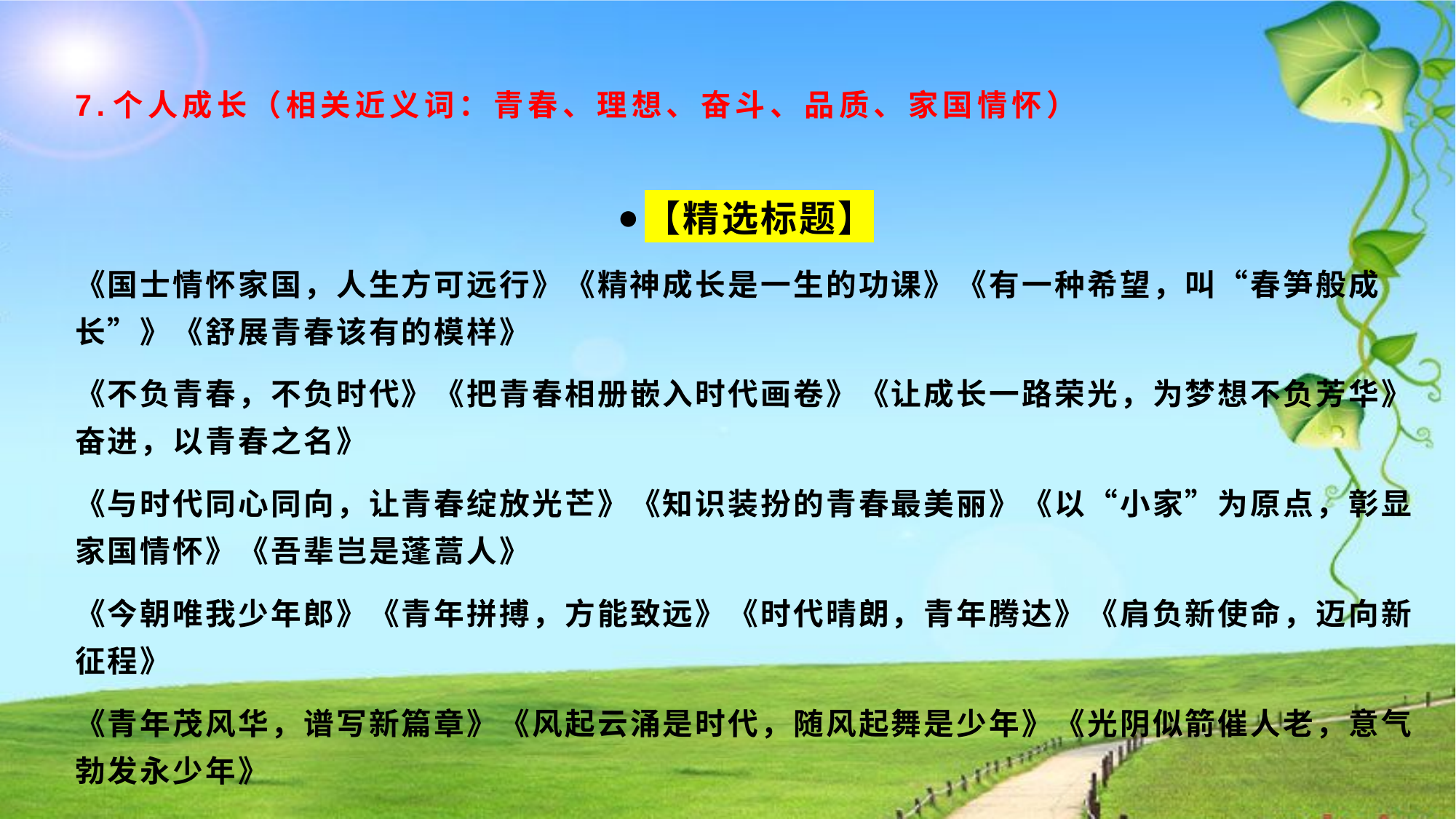

# 7.个人成长（相关近义词：青春、理想、奋斗、品质、家国情怀）
【精选标题】
《国士情怀家国，人生方可远行》《精神成长是一生的功课》《有一种希望，叫“春笋般成长”》《舒展青春该有的模样》
《不负青春，不负时代》《把青春相册嵌入时代画卷》《让成长一路荣光，为梦想不负芳华》奋进，以青春之名》
《与时代同心同向，让青春绽放光芒》《知识装扮的青春最美丽》《以“小家”为原点，彰显家国情怀》《吾辈岂是蓬蒿人》
《今朝唯我少年郎》《青年拼搏，方能致远》《时代晴朗，青年腾达》《肩负新使命，迈向新征程》
《青年茂风华，谱写新篇章》《风起云涌是时代，随风起舞是少年》《光阴似箭催人老，意气勃发永少年》